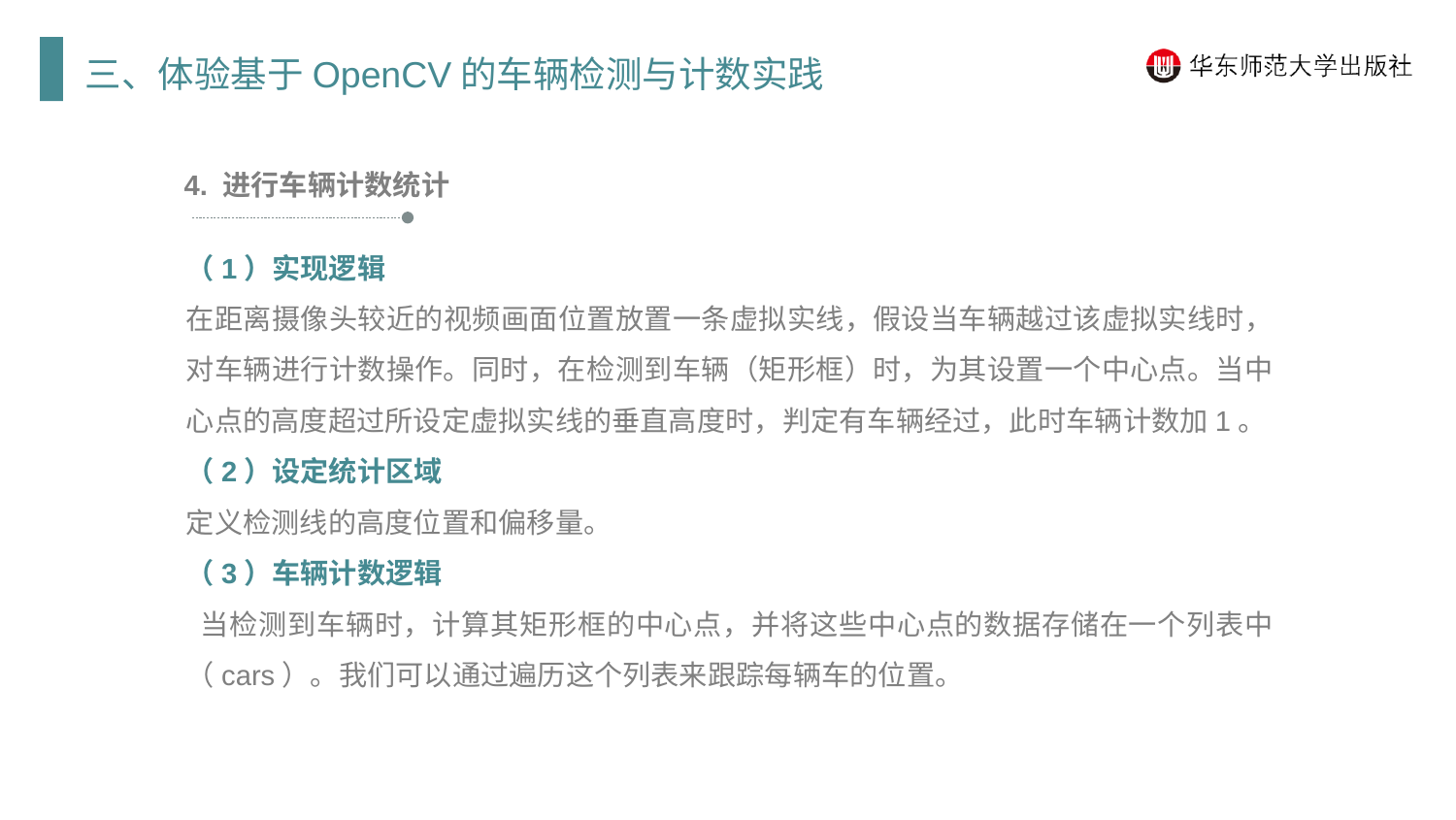

三、体验基于OpenCV的车辆检测与计数实践
4. 进行车辆计数统计
（1）实现逻辑
在距离摄像头较近的视频画面位置放置一条虚拟实线，假设当车辆越过该虚拟实线时，对车辆进行计数操作。同时，在检测到车辆（矩形框）时，为其设置一个中心点。当中心点的高度超过所设定虚拟实线的垂直高度时，判定有车辆经过，此时车辆计数加1。
（2）设定统计区域
定义检测线的高度位置和偏移量。
（3）车辆计数逻辑
 当检测到车辆时，计算其矩形框的中心点，并将这些中心点的数据存储在一个列表中（cars）。我们可以通过遍历这个列表来跟踪每辆车的位置。